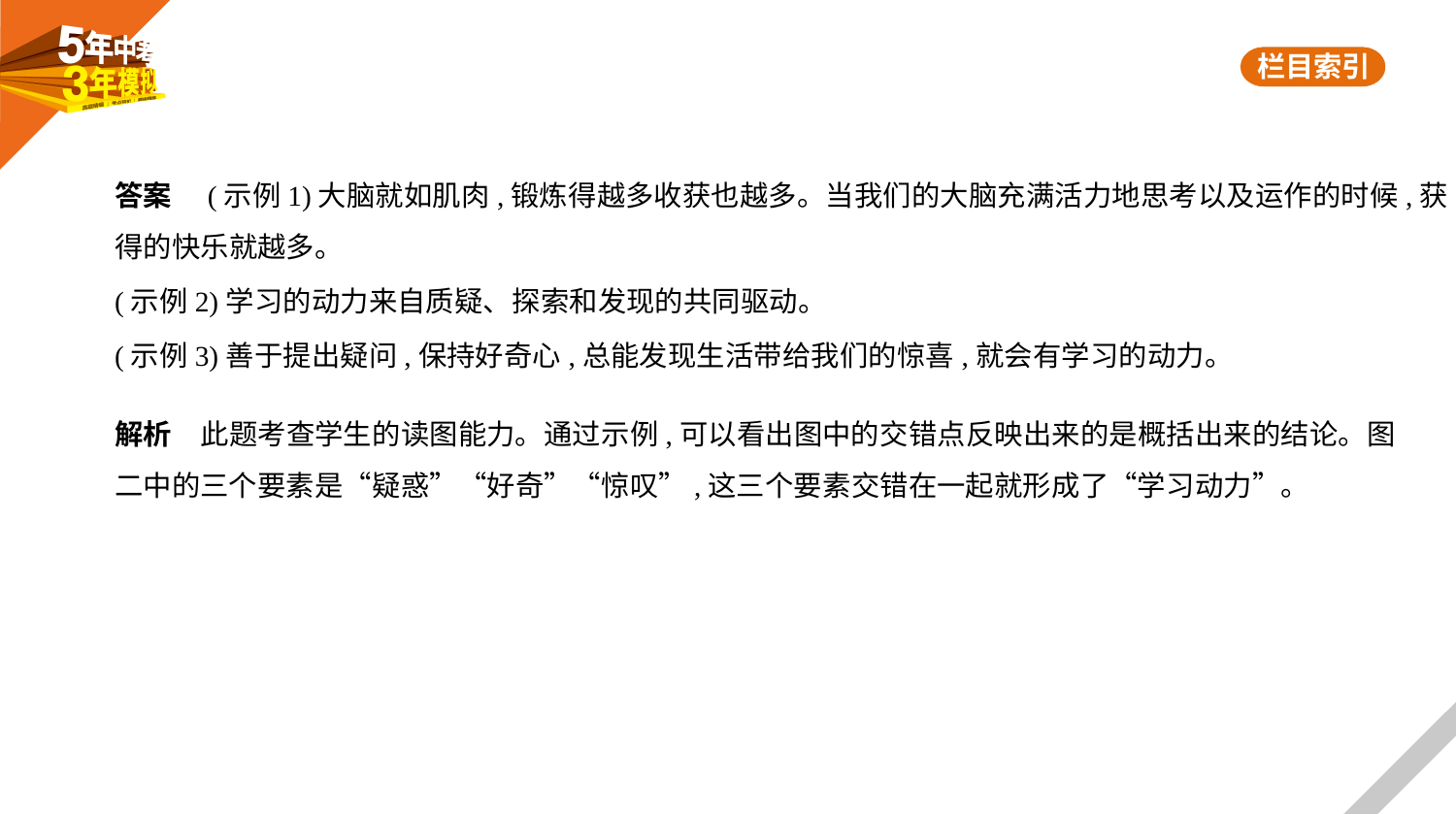

答案　(示例1)大脑就如肌肉,锻炼得越多收获也越多。当我们的大脑充满活力地思考以及运作的时候,获
得的快乐就越多。
(示例2)学习的动力来自质疑、探索和发现的共同驱动。
(示例3)善于提出疑问,保持好奇心,总能发现生活带给我们的惊喜,就会有学习的动力。
解析　此题考查学生的读图能力。通过示例,可以看出图中的交错点反映出来的是概括出来的结论。图
二中的三个要素是“疑惑”“好奇”“惊叹”,这三个要素交错在一起就形成了“学习动力”。